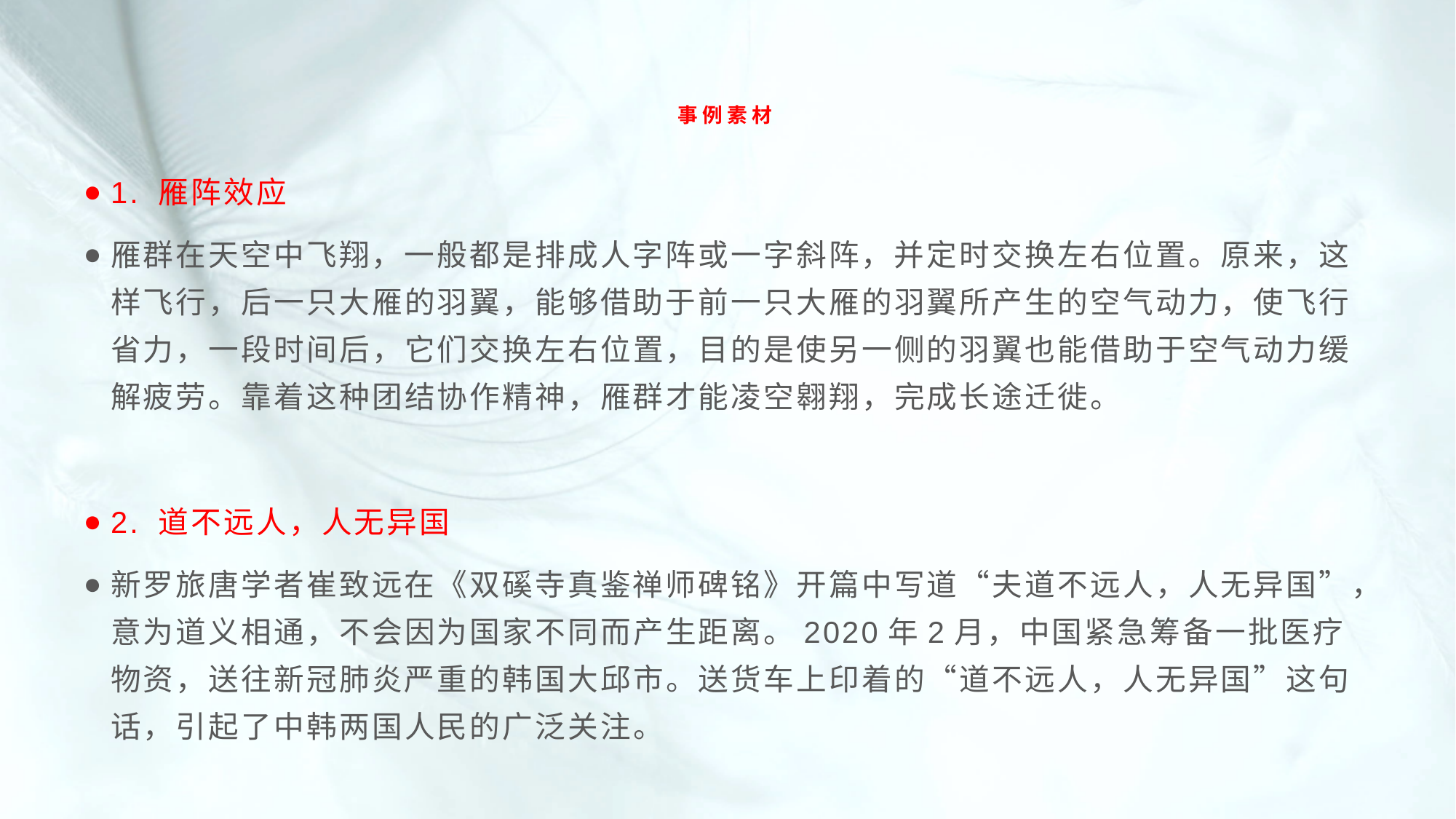

# 事例素材
1. 雁阵效应
雁群在天空中飞翔，一般都是排成人字阵或一字斜阵，并定时交换左右位置。原来，这样飞行，后一只大雁的羽翼，能够借助于前一只大雁的羽翼所产生的空气动力，使飞行省力，一段时间后，它们交换左右位置，目的是使另一侧的羽翼也能借助于空气动力缓解疲劳。靠着这种团结协作精神，雁群才能凌空翱翔，完成长途迁徙。

2. 道不远人，人无异国
新罗旅唐学者崔致远在《双磎寺真鉴禅师碑铭》开篇中写道“夫道不远人，人无异国”，意为道义相通，不会因为国家不同而产生距离。2020年2月，中国紧急筹备一批医疗物资，送往新冠肺炎严重的韩国大邱市。送货车上印着的“道不远人，人无异国”这句话，引起了中韩两国人民的广泛关注。